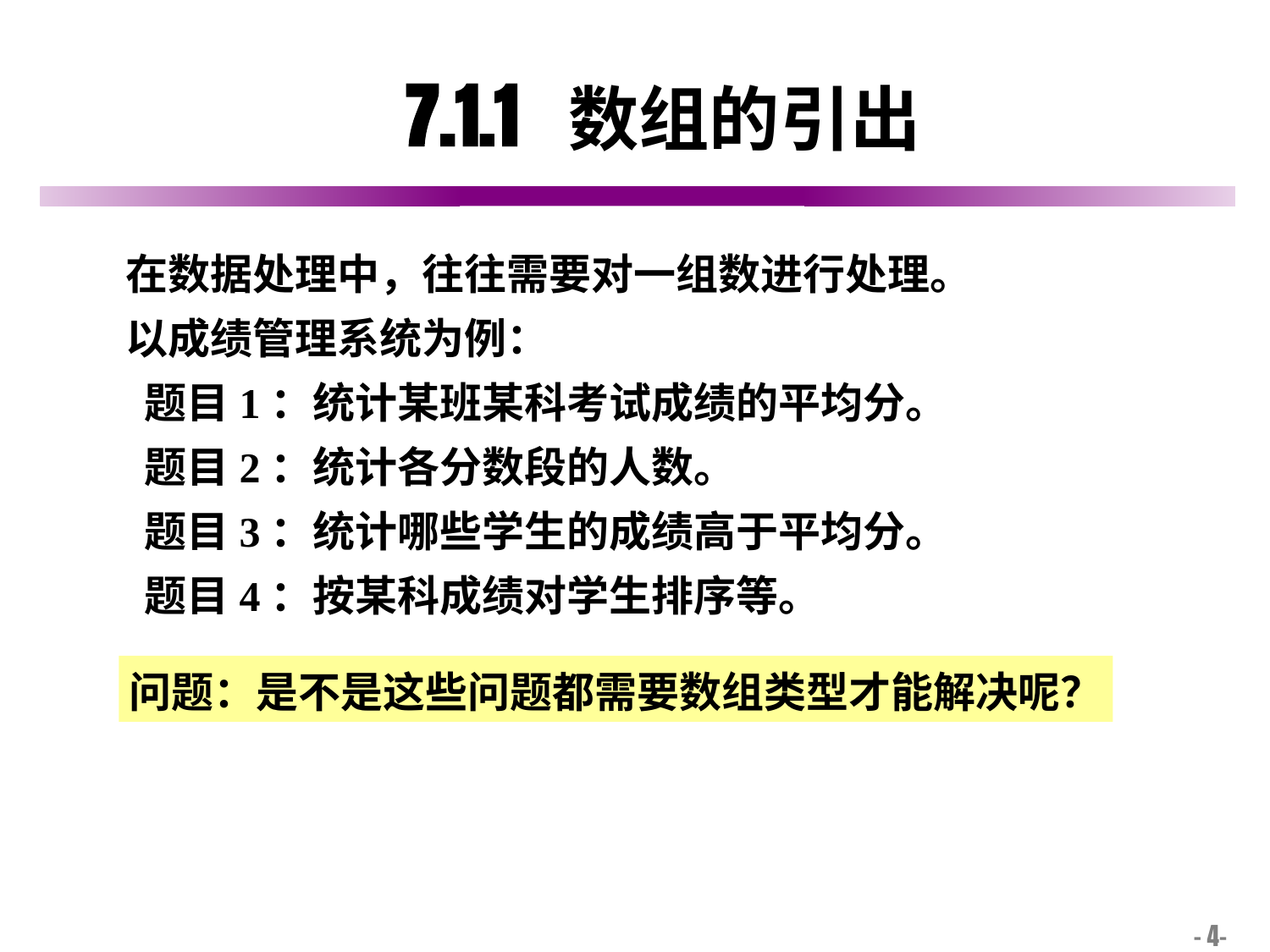

# 7.1.1  数组的引出
     在数据处理中，往往需要对一组数进行处理。
     以成绩管理系统为例：
       题目1：统计某班某科考试成绩的平均分。
       题目2：统计各分数段的人数。
       题目3：统计哪些学生的成绩高于平均分。
       题目4：按某科成绩对学生排序等。
问题：是不是这些问题都需要数组类型才能解决呢？
 - 4-